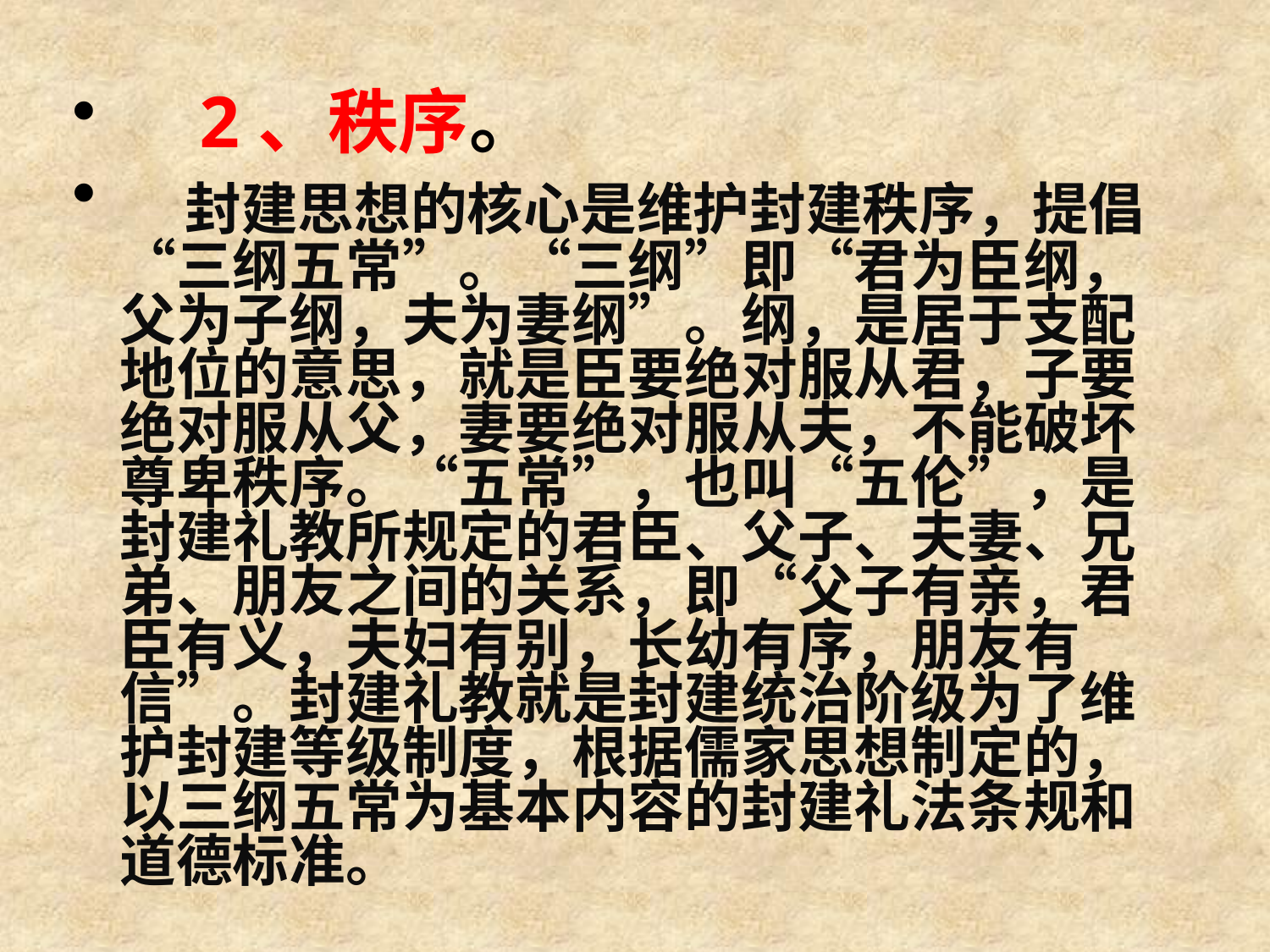

2、秩序。
   封建思想的核心是维护封建秩序，提倡“三纲五常”。“三纲”即“君为臣纲，父为子纲，夫为妻纲”。纲，是居于支配地位的意思，就是臣要绝对服从君，子要绝对服从父，妻要绝对服从夫，不能破坏尊卑秩序。“五常”，也叫“五伦”，是封建礼教所规定的君臣、父子、夫妻、兄弟、朋友之间的关系，即“父子有亲，君臣有义，夫妇有别，长幼有序，朋友有信”。封建礼教就是封建统治阶级为了维护封建等级制度，根据儒家思想制定的，以三纲五常为基本内容的封建礼法条规和道德标准。